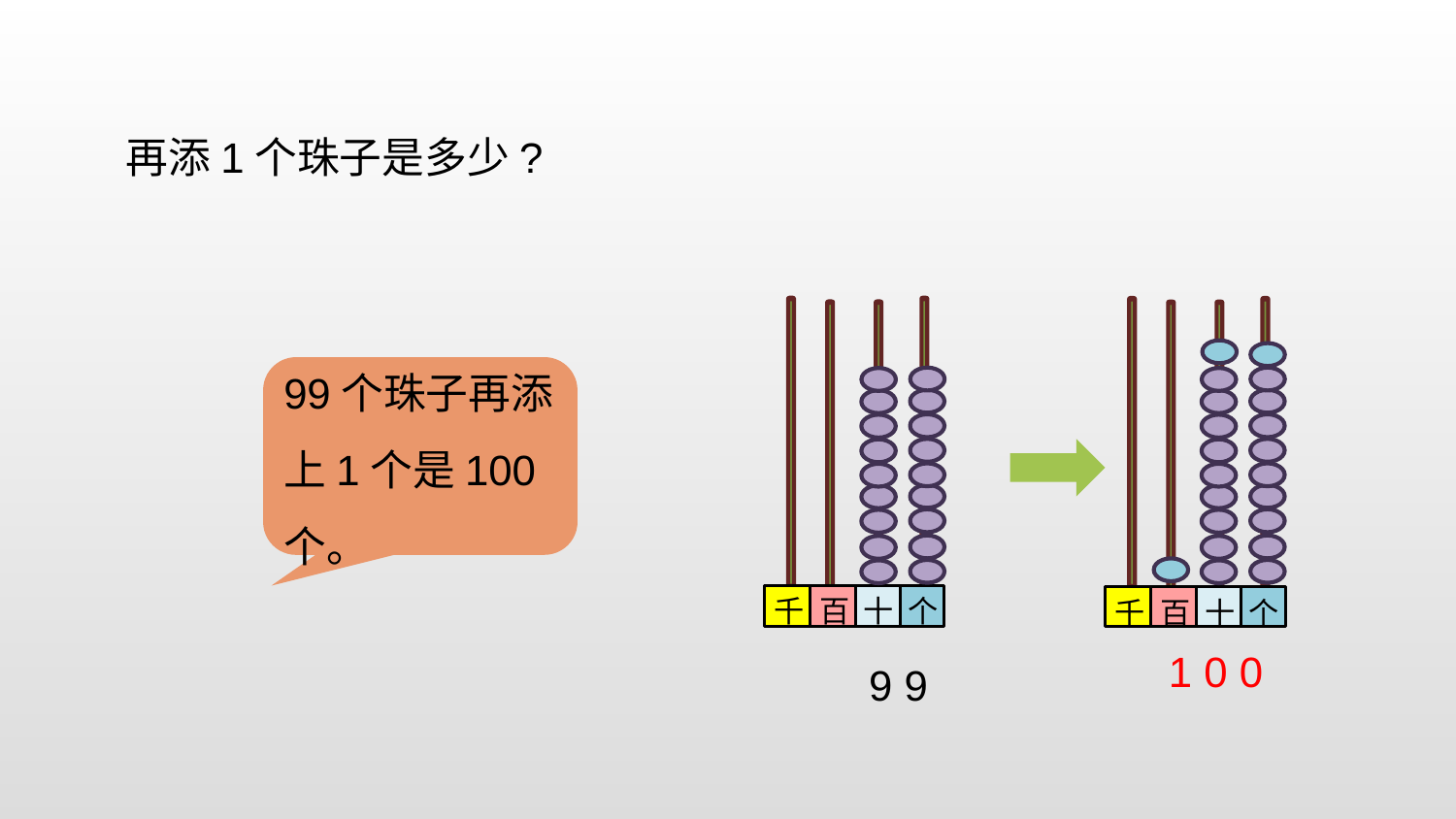

再添1个珠子是多少?

千

百

十

个

千

百

十

个

99个珠子再添上1个是100个。

1 0 0
9 9